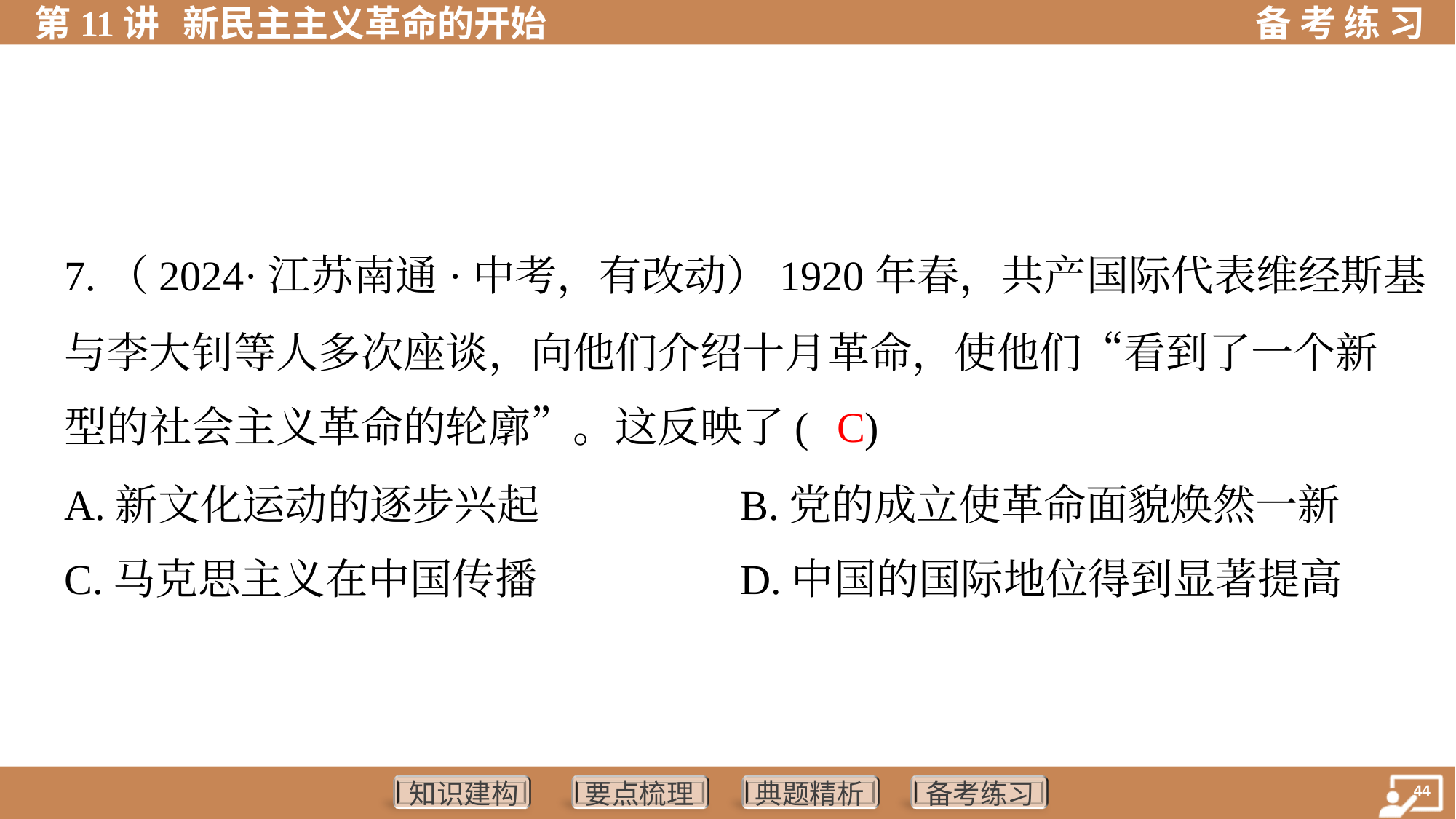

7.（2024·江苏南通·中考，有改动）1920年春，共产国际代表维经斯基
与李大钊等人多次座谈，向他们介绍十月革命，使他们“看到了一个新
型的社会主义革命的轮廓”。这反映了(     )
     C
A.新文化运动的逐步兴起	B.党的成立使革命面貌焕然一新
C.马克思主义在中国传播	D.中国的国际地位得到显著提高